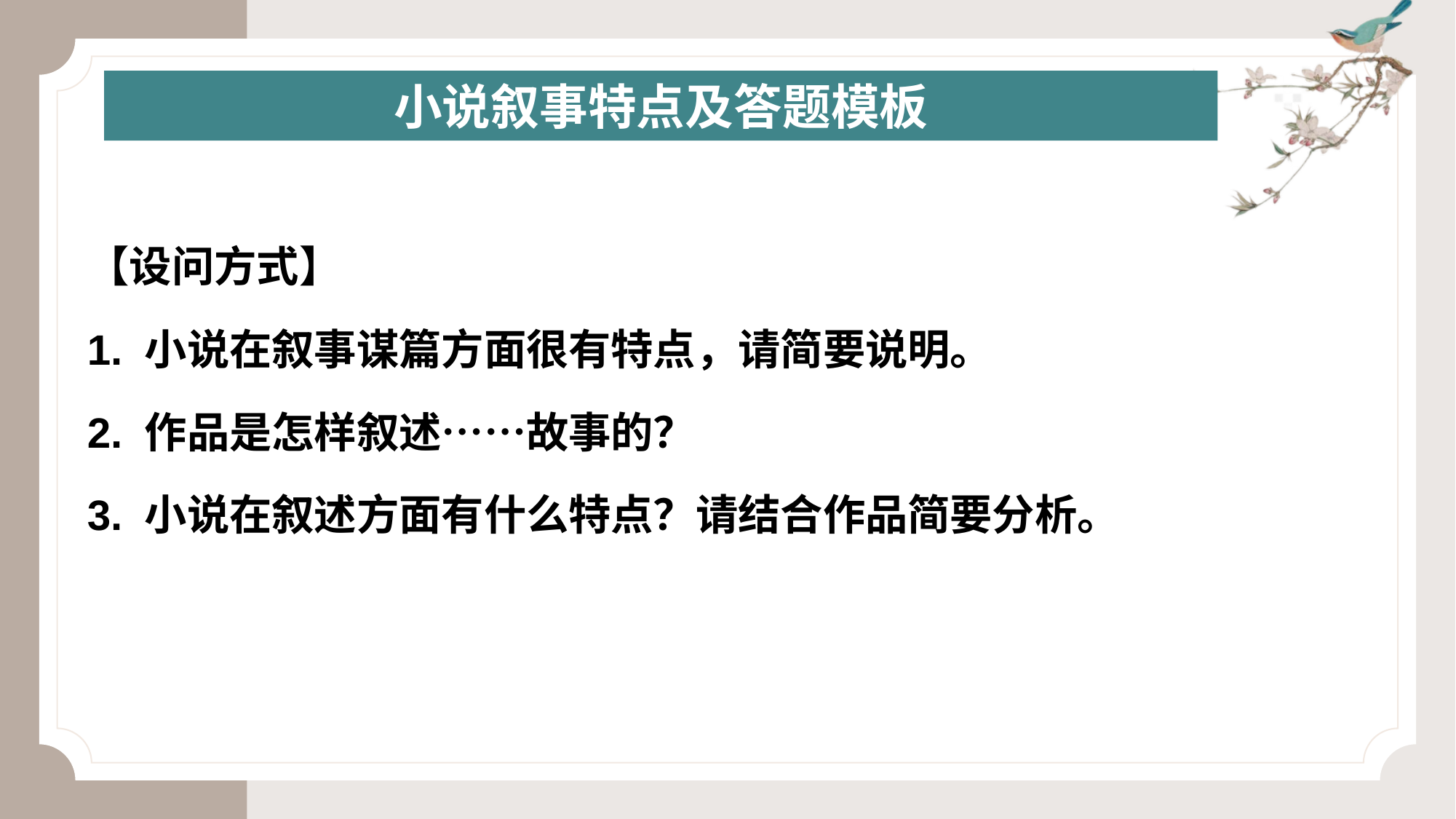

小说叙事特点及答题模板
【设问方式】
1. 小说在叙事谋篇方面很有特点，请简要说明。
2. 作品是怎样叙述……故事的？
3. 小说在叙述方面有什么特点？请结合作品简要分析。